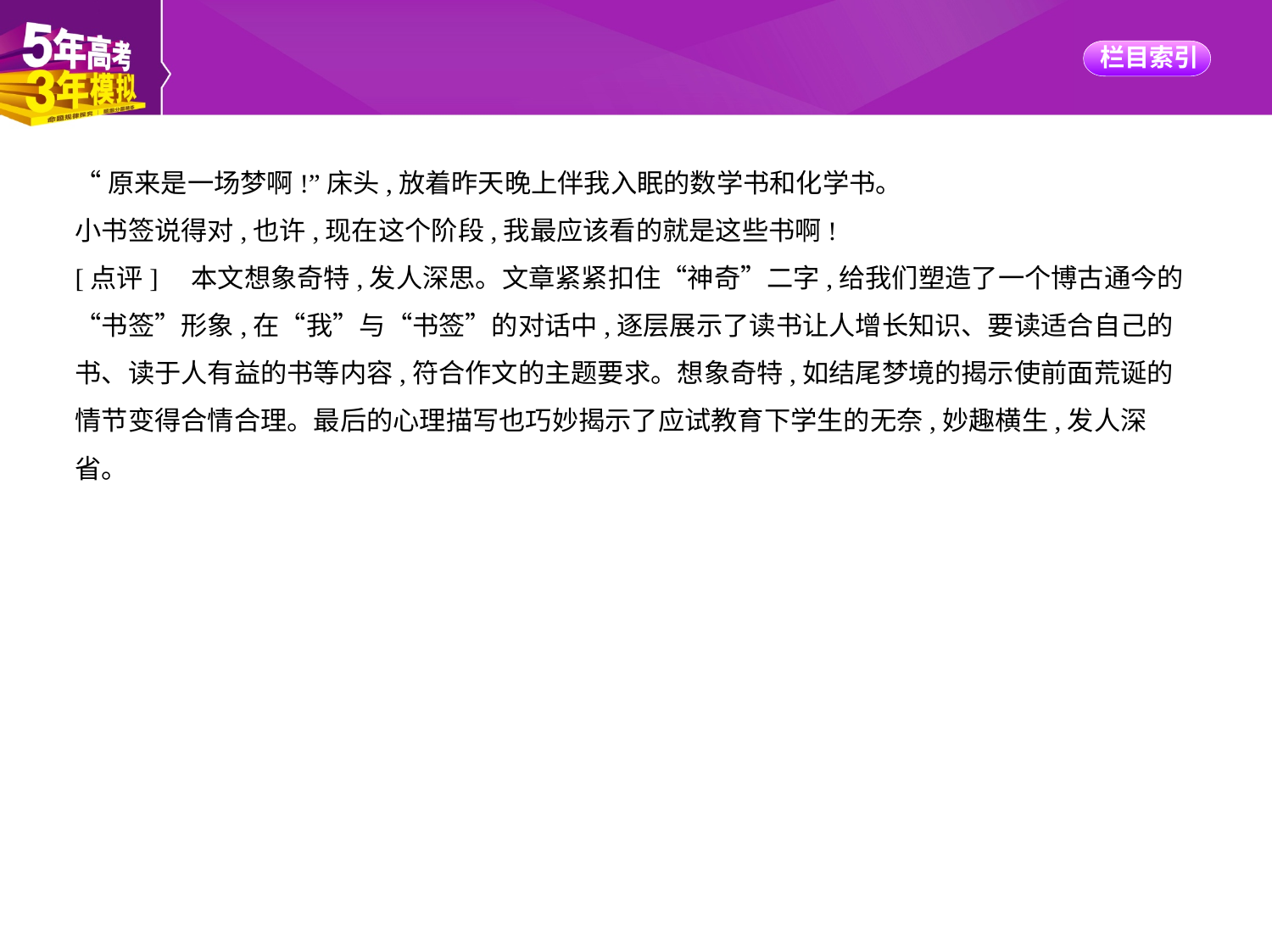

“原来是一场梦啊!”床头,放着昨天晚上伴我入眠的数学书和化学书。
小书签说得对,也许,现在这个阶段,我最应该看的就是这些书啊!
[点评]　本文想象奇特,发人深思。文章紧紧扣住“神奇”二字,给我们塑造了一个博古通今的
“书签”形象,在“我”与“书签”的对话中,逐层展示了读书让人增长知识、要读适合自己的
书、读于人有益的书等内容,符合作文的主题要求。想象奇特,如结尾梦境的揭示使前面荒诞的
情节变得合情合理。最后的心理描写也巧妙揭示了应试教育下学生的无奈,妙趣横生,发人深
省。